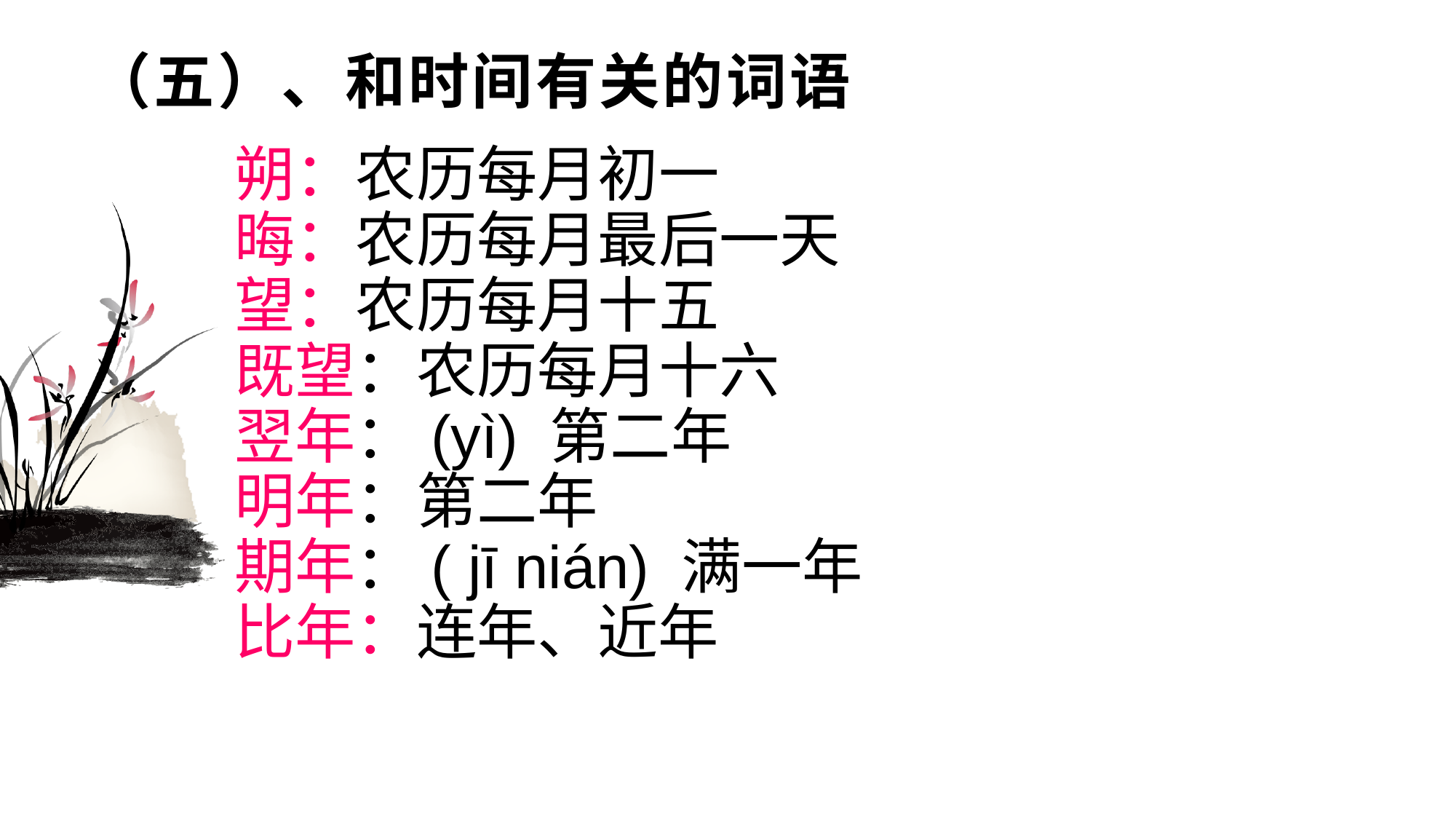

# （五）、和时间有关的词语
朔：农历每月初一
晦：农历每月最后一天
望：农历每月十五
既望：农历每月十六
翌年：(yì) 第二年
明年：第二年
期年：( jī nián) 满一年
比年：连年、近年